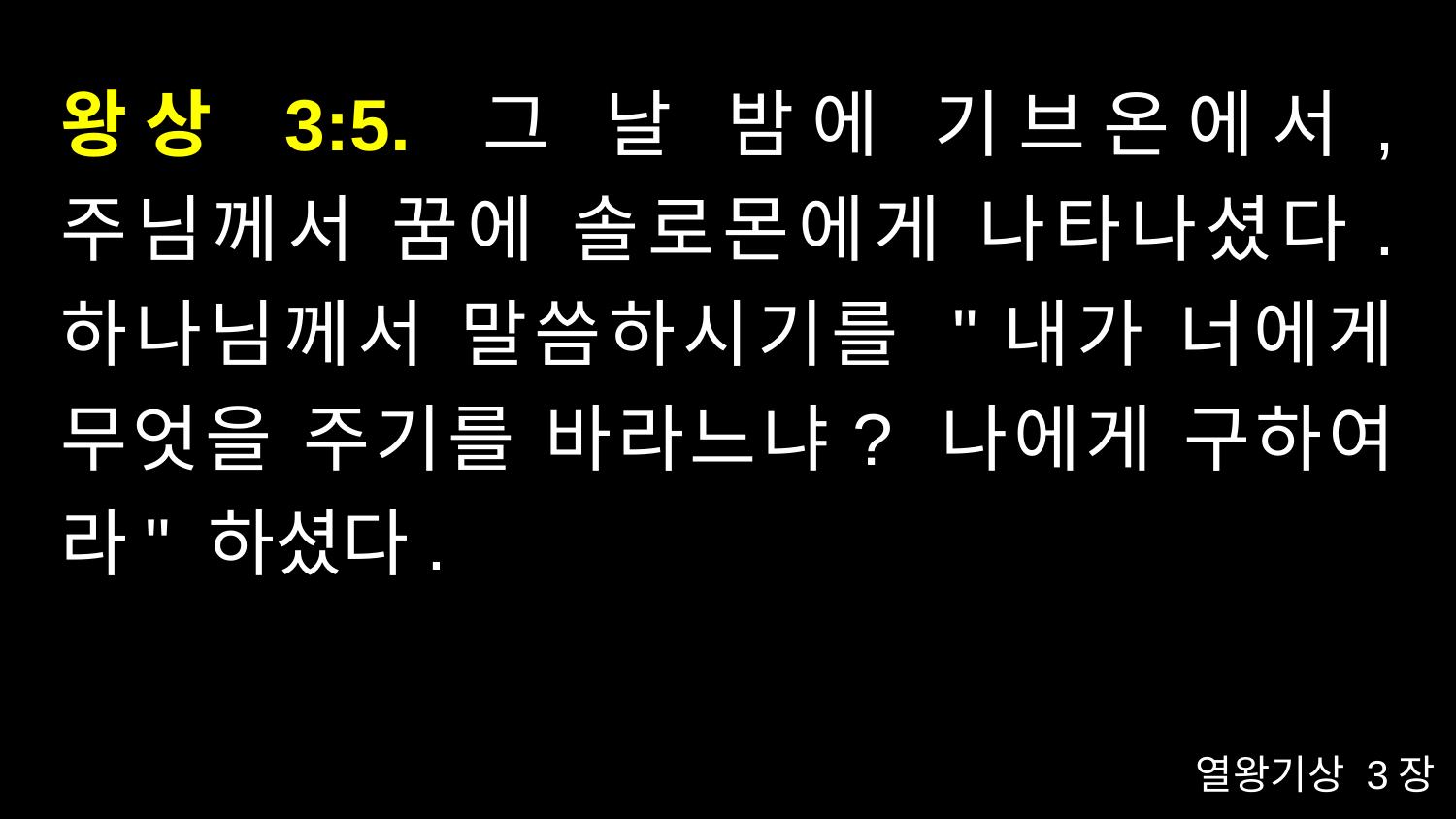

# 왕상 3:5. 그 날 밤에 기브온에서, 주님께서 꿈에 솔로몬에게 나타나셨다. 하나님께서 말씀하시기를 "내가 너에게 무엇을 주기를 바라느냐? 나에게 구하여라" 하셨다.
열왕기상 3장